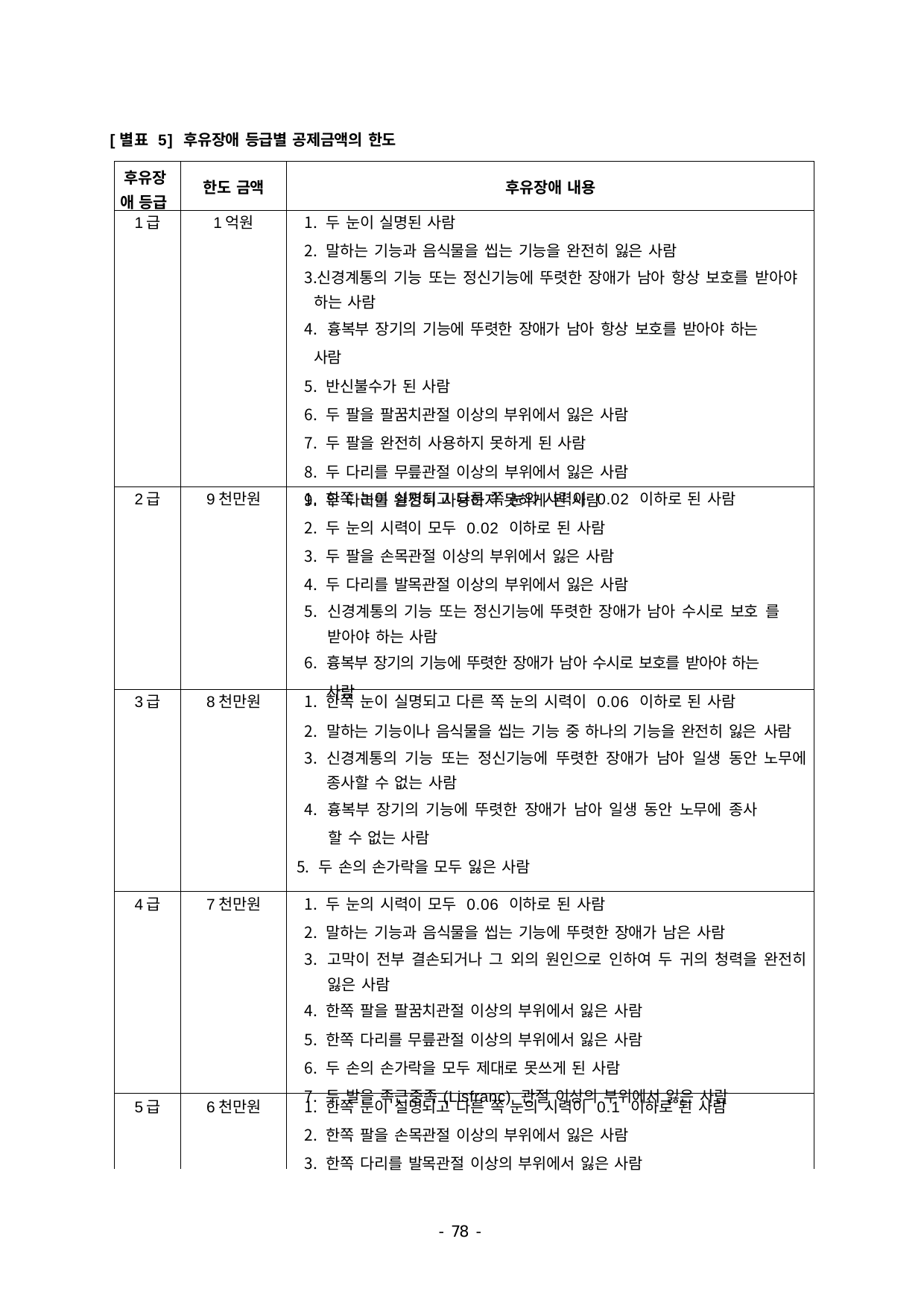

[별표 5] 후유장애 등급별 공제금액의 한도
| 후유장 애 등급 | 한도 금액 | 후유장애 내용 |
| --- | --- | --- |
| 1급 | 1억원 | 두 눈이 실명된 사람 말하는 기능과 음식물을 씹는 기능을 완전히 잃은 사람 신경계통의 기능 또는 정신기능에 뚜렷한 장애가 남아 항상 보호를 받아야 하는 사람 흉복부 장기의 기능에 뚜렷한 장애가 남아 항상 보호를 받아야 하는 사람 반신불수가 된 사람 두 팔을 팔꿈치관절 이상의 부위에서 잃은 사람 두 팔을 완전히 사용하지 못하게 된 사람 두 다리를 무릎관절 이상의 부위에서 잃은 사람 두 다리를 완전히 사용하지 못하게 된 사람 |
| 2급 | 9천만원 | 한쪽 눈이 실명되고 다른 쪽 눈의 시력이 0.02 이하로 된 사람 두 눈의 시력이 모두 0.02 이하로 된 사람 두 팔을 손목관절 이상의 부위에서 잃은 사람 두 다리를 발목관절 이상의 부위에서 잃은 사람 신경계통의 기능 또는 정신기능에 뚜렷한 장애가 남아 수시로 보호 를 받아야 하는 사람 흉복부 장기의 기능에 뚜렷한 장애가 남아 수시로 보호를 받아야 하는 사람 |
| 3급 | 8천만원 | 한쪽 눈이 실명되고 다른 쪽 눈의 시력이 0.06 이하로 된 사람 말하는 기능이나 음식물을 씹는 기능 중 하나의 기능을 완전히 잃은 사람 신경계통의 기능 또는 정신기능에 뚜렷한 장애가 남아 일생 동안 노무에 종사할 수 없는 사람 흉복부 장기의 기능에 뚜렷한 장애가 남아 일생 동안 노무에 종사 할 수 없는 사람 두 손의 손가락을 모두 잃은 사람 |
| 4급 | 7천만원 | 두 눈의 시력이 모두 0.06 이하로 된 사람 말하는 기능과 음식물을 씹는 기능에 뚜렷한 장애가 남은 사람 고막이 전부 결손되거나 그 외의 원인으로 인하여 두 귀의 청력을 완전히 잃은 사람 한쪽 팔을 팔꿈치관절 이상의 부위에서 잃은 사람 한쪽 다리를 무릎관절 이상의 부위에서 잃은 사람 두 손의 손가락을 모두 제대로 못쓰게 된 사람 두 발을 족근중족(Lisfranc) 관절 이상의 부위에서 잃은 사람 |
| 5급 | 6천만원 | 한쪽 눈이 실명되고 다른 쪽 눈의 시력이 0.1 이하로 된 사람 한쪽 팔을 손목관절 이상의 부위에서 잃은 사람 한쪽 다리를 발목관절 이상의 부위에서 잃은 사람 |
- 78 -